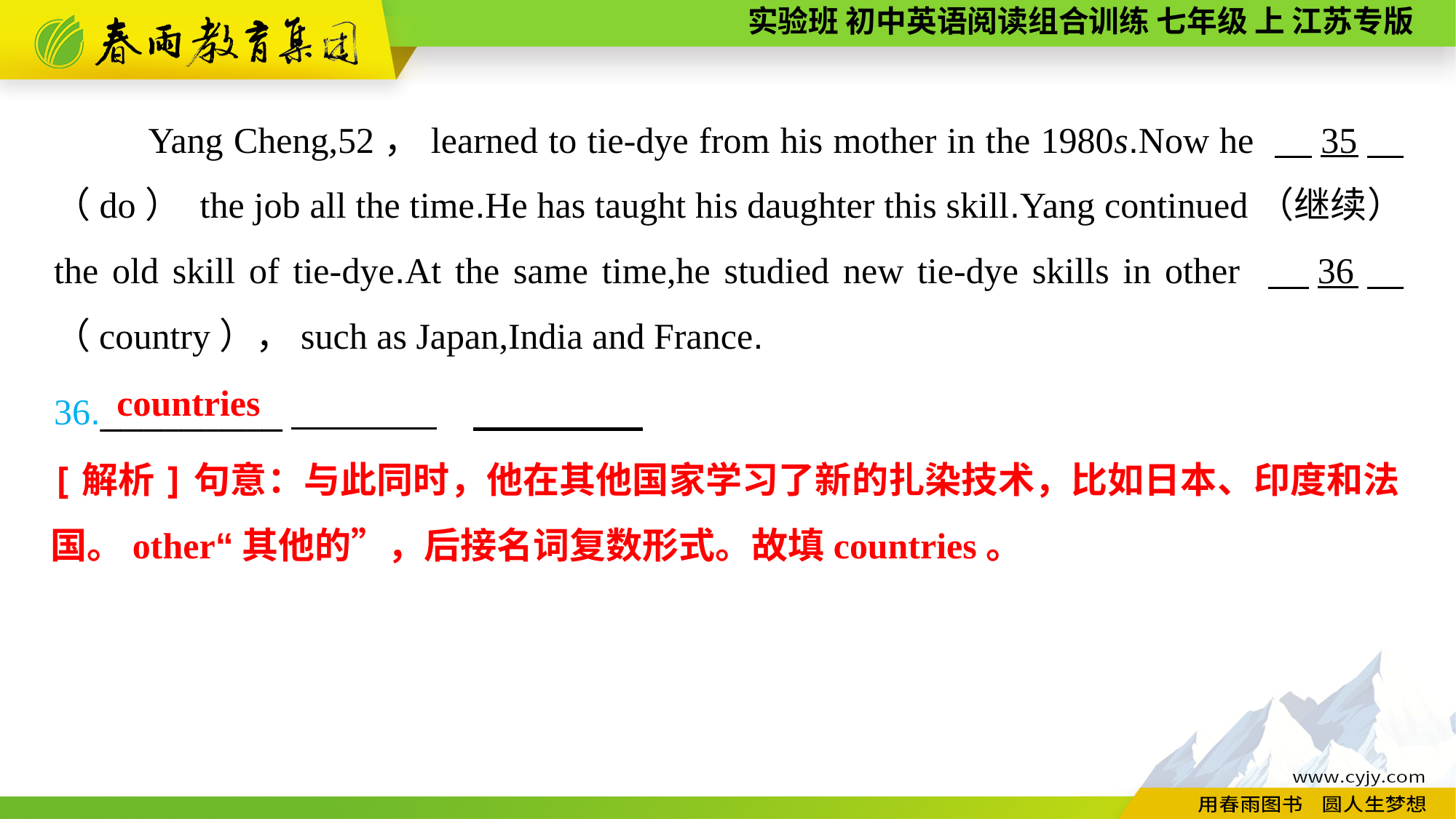

Yang Cheng,52，learned to tie-dye from his mother in the 1980s.Now he 　35　（do） the job all the time.He has taught his daughter this skill.Yang continued（继续） the old skill of tie-dye.At the same time,he studied new tie-dye skills in other 　36　（country），such as Japan,India and France.
36._________
countries
[解析]句意：与此同时，他在其他国家学习了新的扎染技术，比如日本、印度和法国。other“其他的”，后接名词复数形式。故填countries。